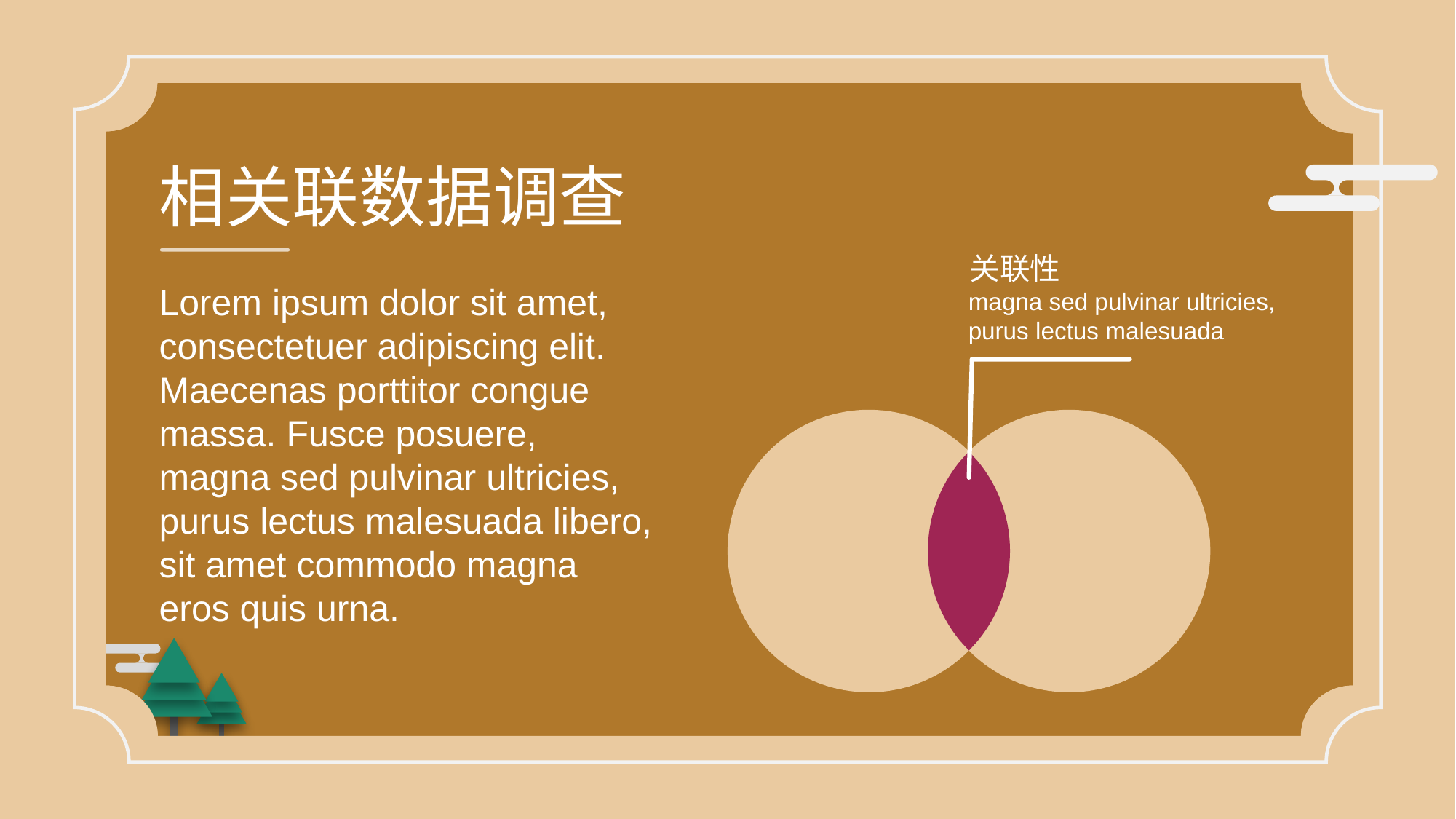

相关联数据调查

关联性
Lorem ipsum dolor sit amet, consectetuer adipiscing elit. Maecenas porttitor congue massa. Fusce posuere, magna sed pulvinar ultricies, purus lectus malesuada libero, sit amet commodo magna eros quis urna.
magna sed pulvinar ultricies, purus lectus malesuada